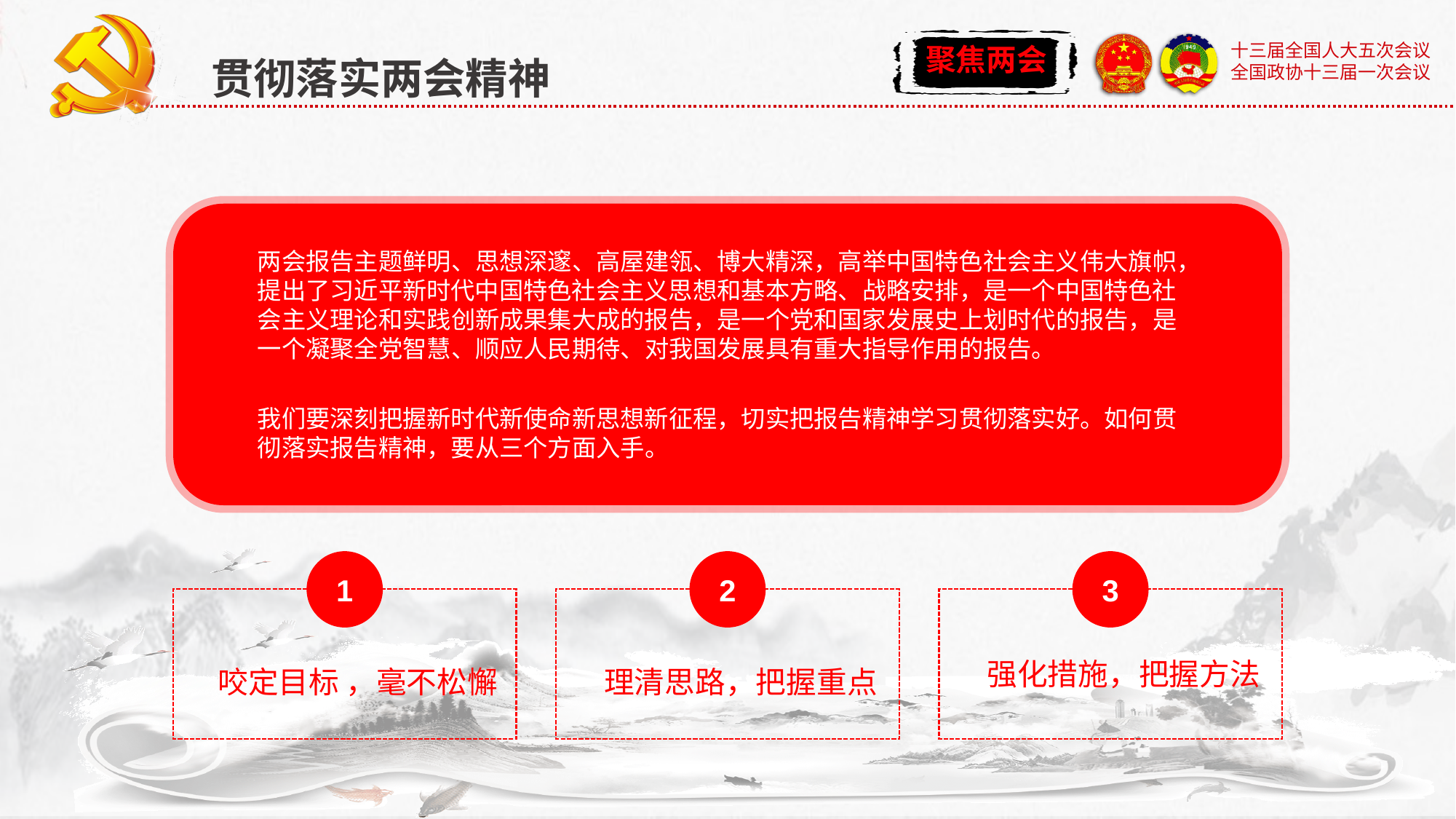

贯彻落实两会精神

两会报告主题鲜明、思想深邃、高屋建瓴、博大精深，高举中国特色社会主义伟大旗帜，提出了习近平新时代中国特色社会主义思想和基本方略、战略安排，是一个中国特色社会主义理论和实践创新成果集大成的报告，是一个党和国家发展史上划时代的报告，是一个凝聚全党智慧、顺应人民期待、对我国发展具有重大指导作用的报告。
我们要深刻把握新时代新使命新思想新征程，切实把报告精神学习贯彻落实好。如何贯彻落实报告精神，要从三个方面入手。
1

咬定目标 ，毫不松懈
2

理清思路，把握重点
3

强化措施，把握方法